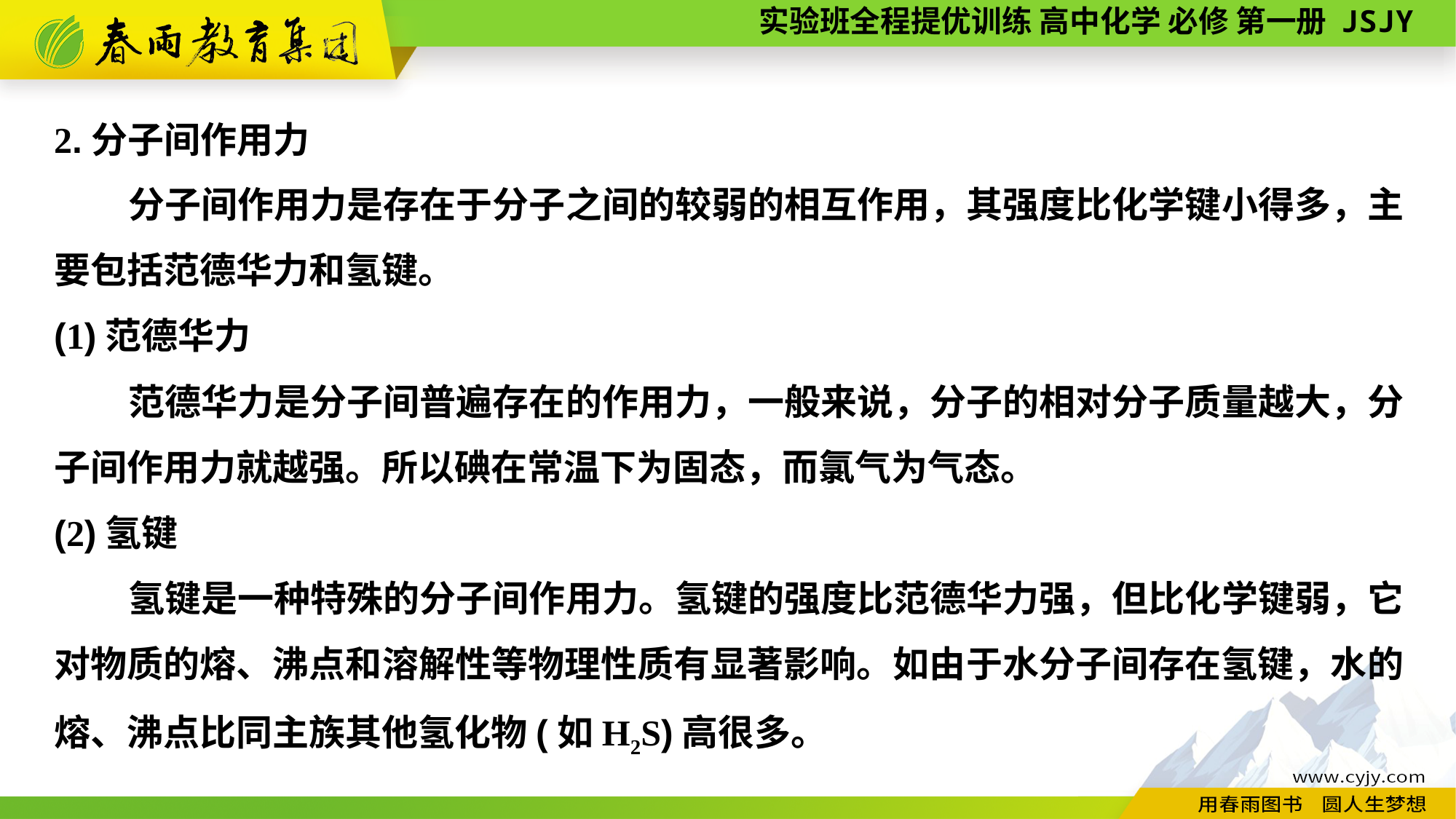

2.分子间作用力
分子间作用力是存在于分子之间的较弱的相互作用，其强度比化学键小得多，主要包括范德华力和氢键。
(1)范德华力
范德华力是分子间普遍存在的作用力，一般来说，分子的相对分子质量越大，分子间作用力就越强。所以碘在常温下为固态，而氯气为气态。
(2)氢键
氢键是一种特殊的分子间作用力。氢键的强度比范德华力强，但比化学键弱，它对物质的熔、沸点和溶解性等物理性质有显著影响。如由于水分子间存在氢键，水的熔、沸点比同主族其他氢化物(如H2S)高很多。